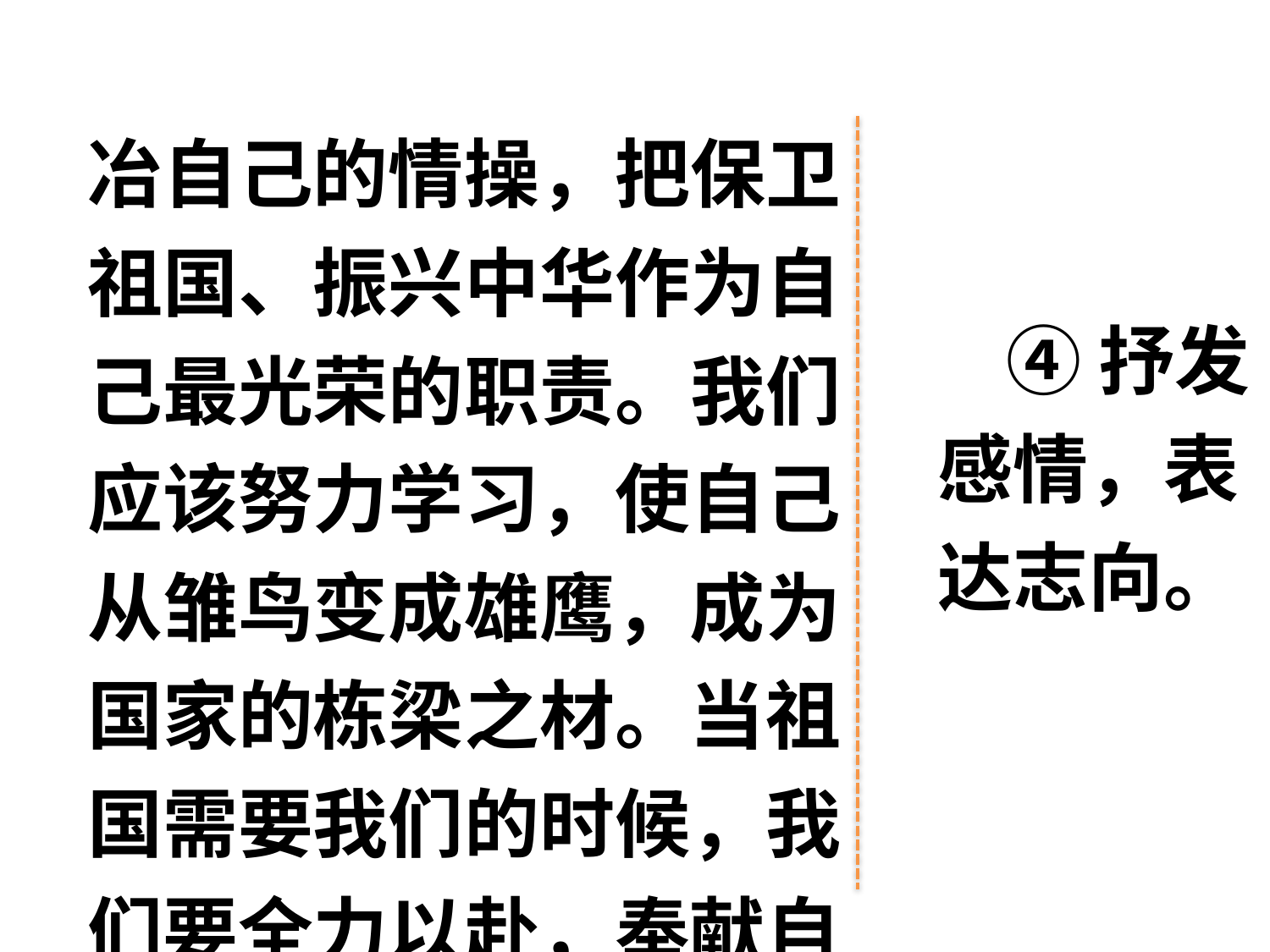

冶自己的情操，把保卫祖国、振兴中华作为自己最光荣的职责。我们应该努力学习，使自己从雏鸟变成雄鹰，成为国家的栋梁之材。当祖国需要我们的时候，我们要全力以赴，奉献自己的一切……④

    ④抒发感情，表达志向。